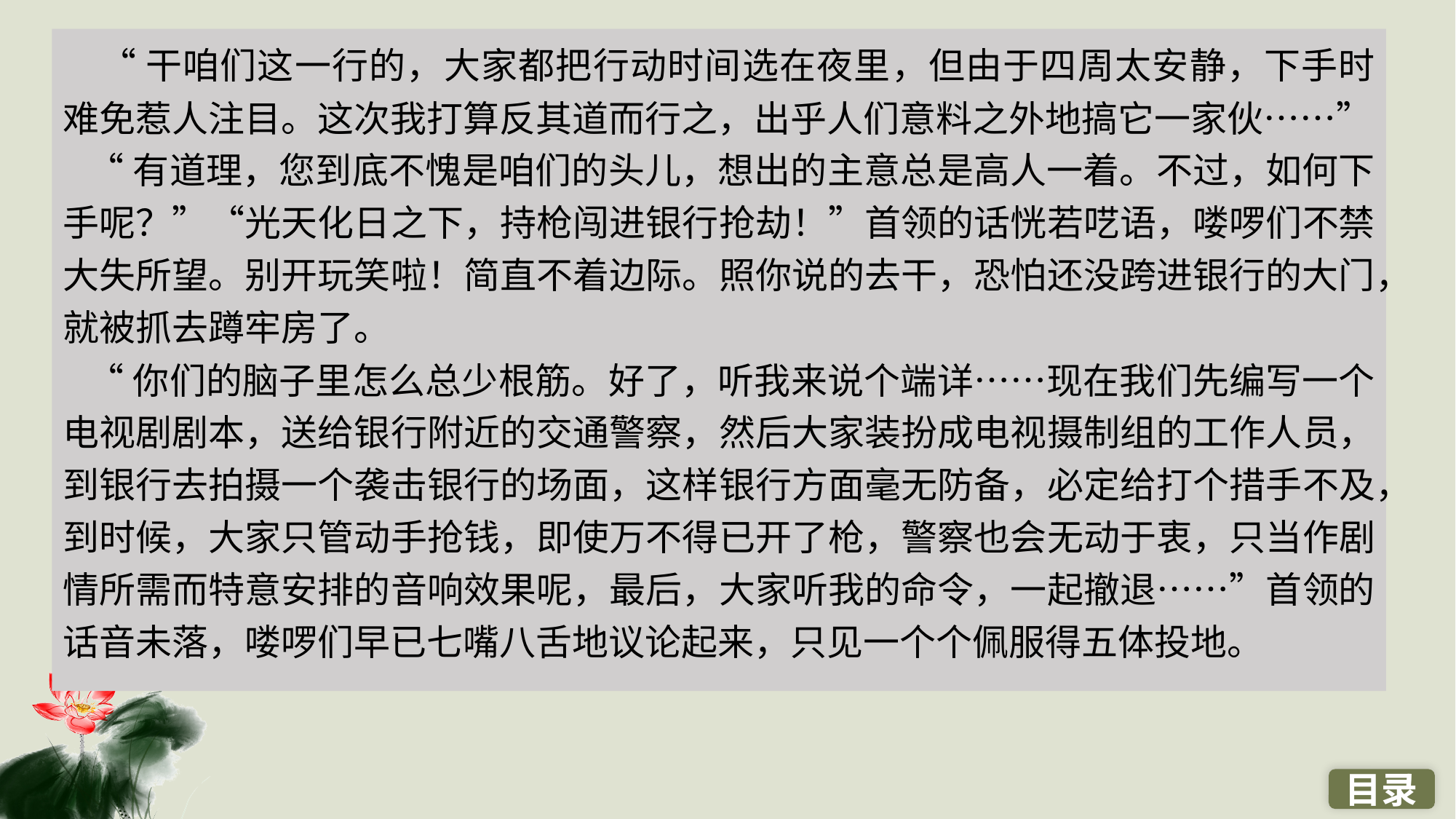

“干咱们这一行的，大家都把行动时间选在夜里，但由于四周太安静，下手时难免惹人注目。这次我打算反其道而行之，出乎人们意料之外地搞它一家伙……”
   “有道理，您到底不愧是咱们的头儿，想出的主意总是高人一着。不过，如何下手呢？”“光天化日之下，持枪闯进银行抢劫！”首领的话恍若呓语，喽啰们不禁大失所望。别开玩笑啦！简直不着边际。照你说的去干，恐怕还没跨进银行的大门，就被抓去蹲牢房了。
   “你们的脑子里怎么总少根筋。好了，听我来说个端详……现在我们先编写一个电视剧剧本，送给银行附近的交通警察，然后大家装扮成电视摄制组的工作人员，到银行去拍摄一个袭击银行的场面，这样银行方面毫无防备，必定给打个措手不及，到时候，大家只管动手抢钱，即使万不得已开了枪，警察也会无动于衷，只当作剧情所需而特意安排的音响效果呢，最后，大家听我的命令，一起撤退……”首领的话音未落，喽啰们早已七嘴八舌地议论起来，只见一个个佩服得五体投地。